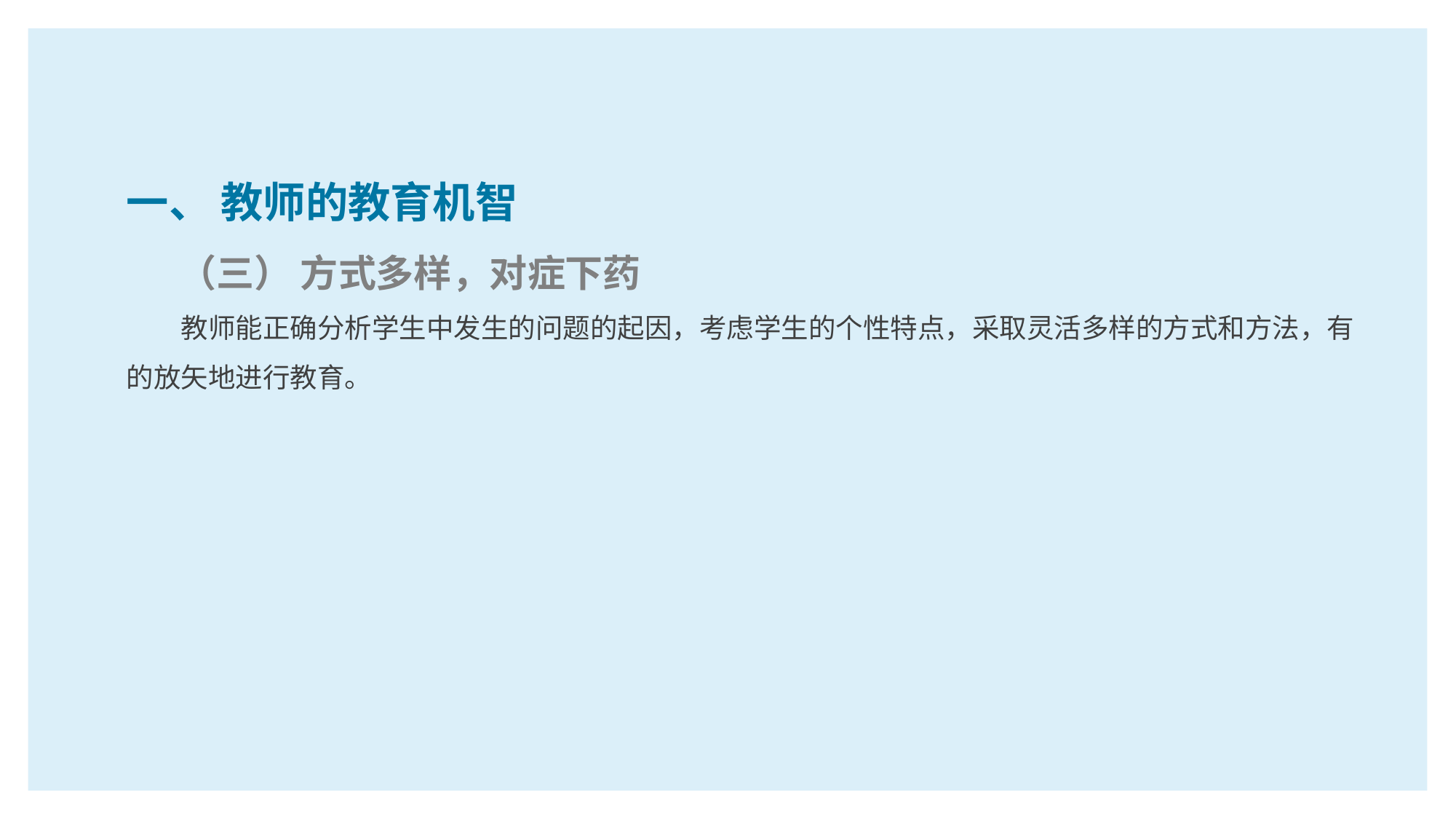

一、 教师的教育机智
     （三） 方式多样，对症下药
教师能正确分析学生中发生的问题的起因，考虑学生的个性特点，采取灵活多样的方式和方法，有的放矢地进行教育。